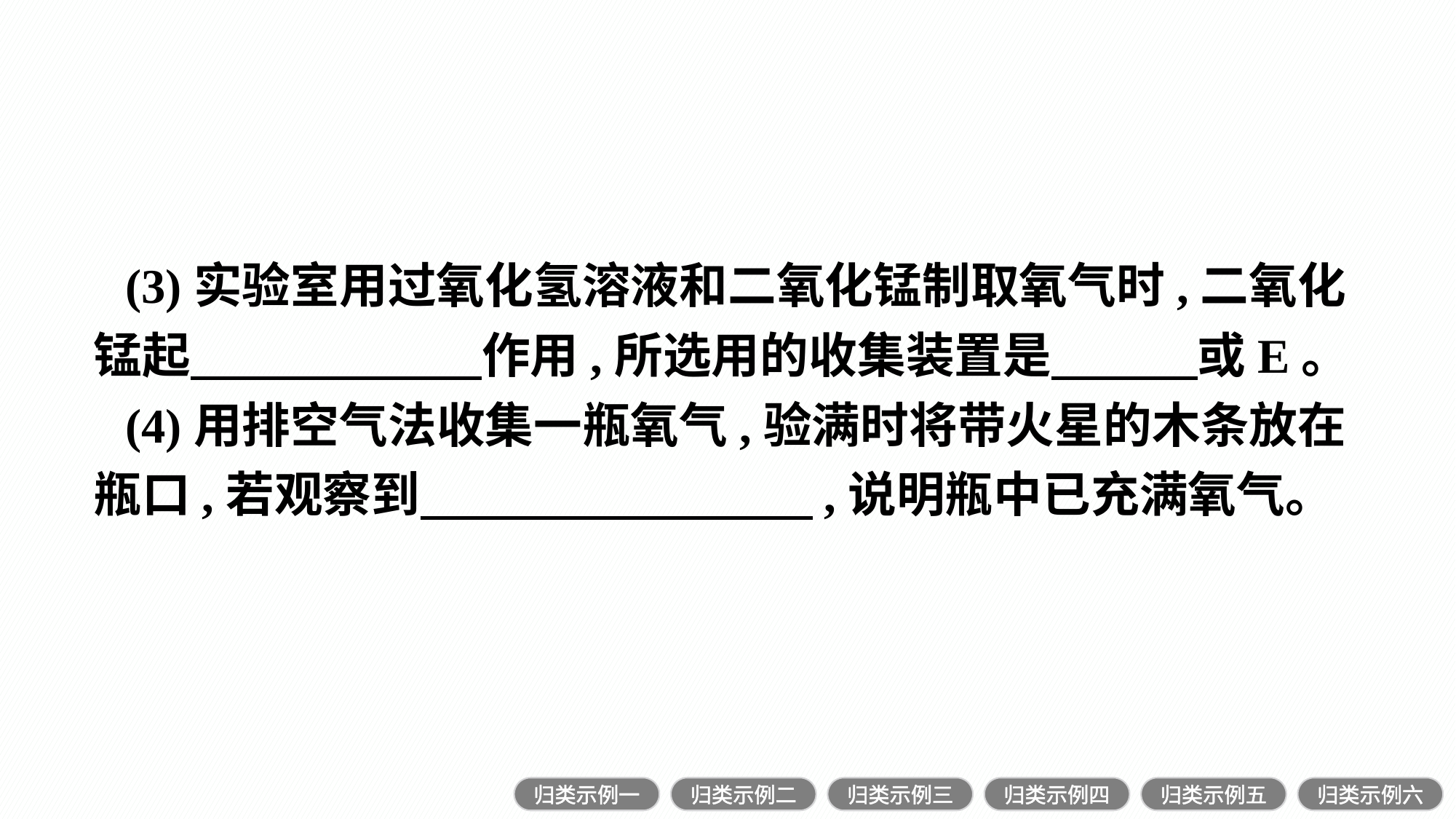

(3)实验室用过氧化氢溶液和二氧化锰制取氧气时,二氧化锰起　　　　　　作用,所选用的收集装置是　　　或E。
(4)用排空气法收集一瓶氧气,验满时将带火星的木条放在瓶口,若观察到　                               ,说明瓶中已充满氧气。